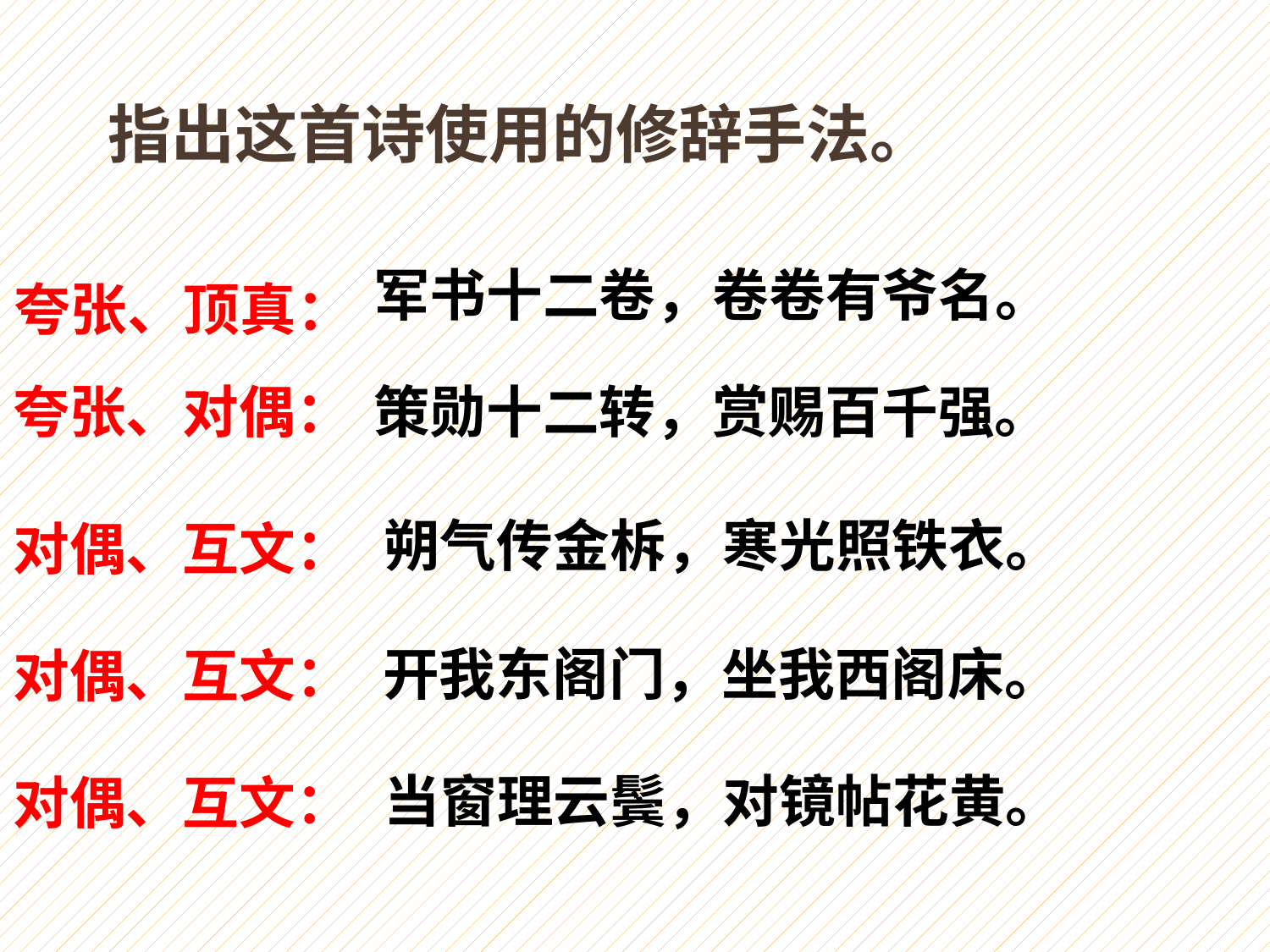

指出这首诗使用的修辞手法。
军书十二卷，卷卷有爷名。
夸张、顶真：
夸张、对偶：
策勋十二转，赏赐百千强。
朔气传金柝，寒光照铁衣。
对偶、互文：
对偶、互文：
开我东阁门，坐我西阁床。
对偶、互文：
当窗理云鬓，对镜帖花黄。